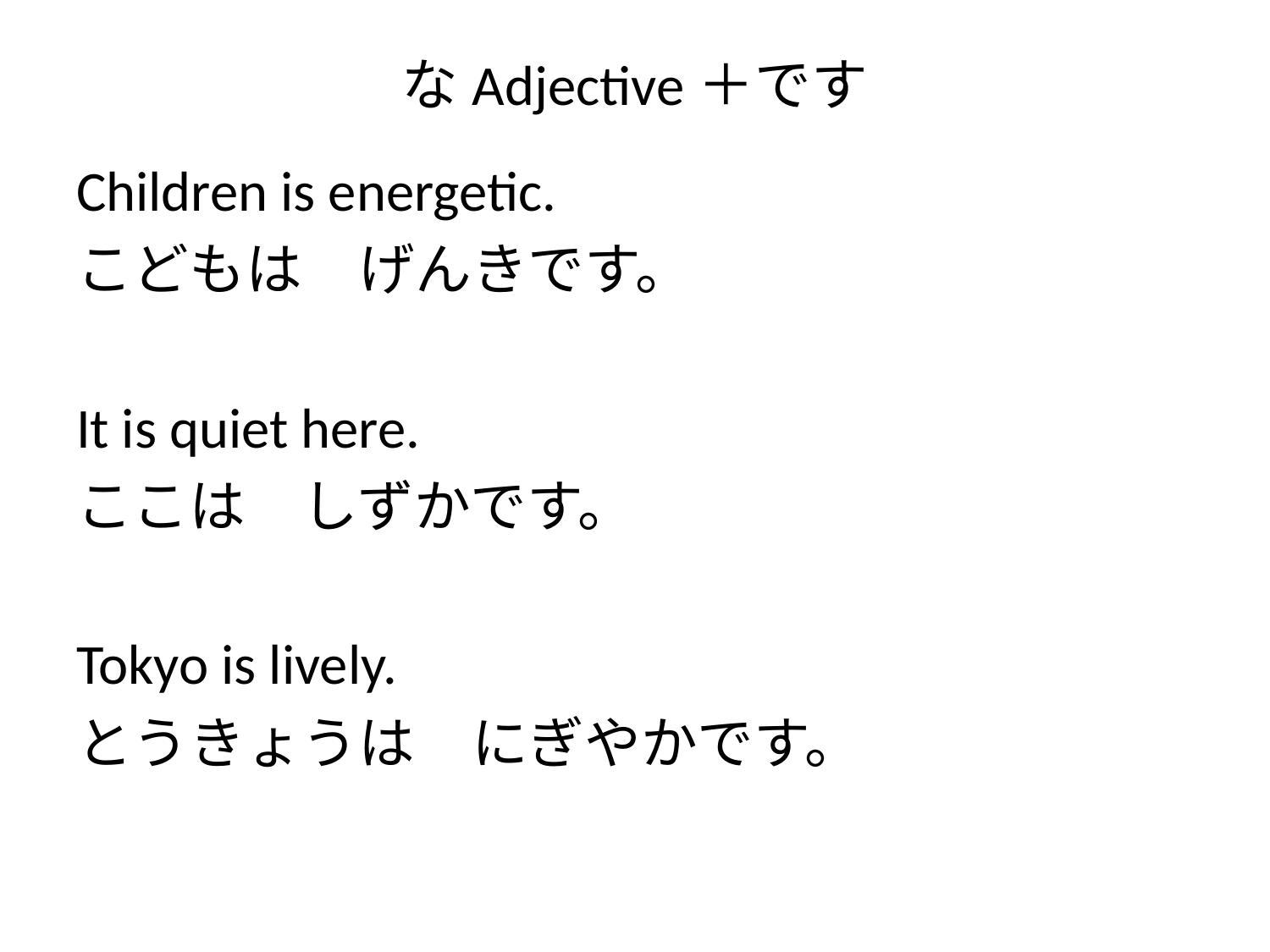

# なAdjective＋です
Children is energetic.
こどもは　げんきです。

It is quiet here.
ここは　しずかです。

Tokyo is lively.
とうきょうは　にぎやかです。